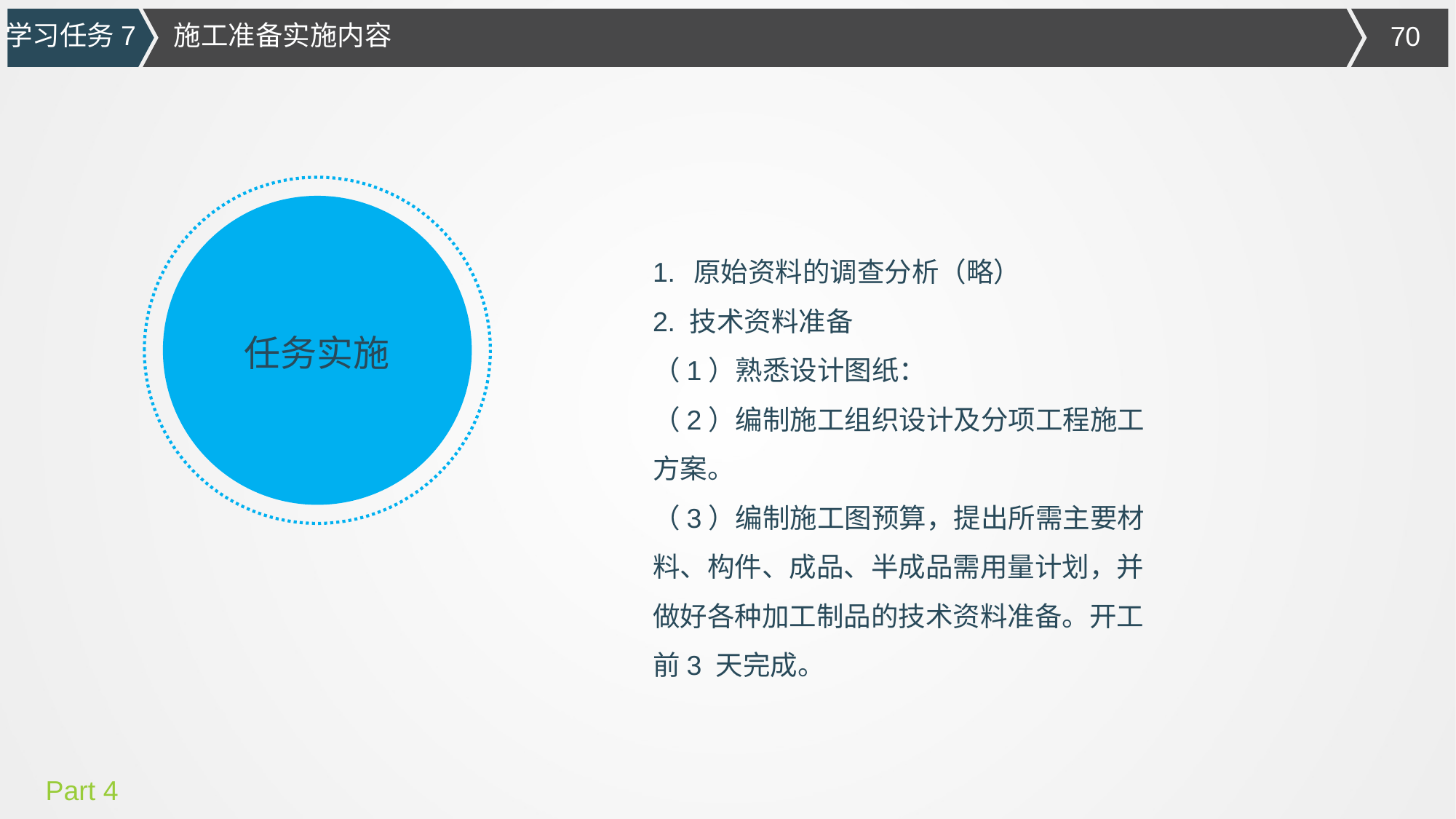

施工准备实施内容
学习任务7

原始资料的调查分析（略）
2. 技术资料准备
（1）熟悉设计图纸：
（2）编制施工组织设计及分项工程施工方案。
（3）编制施工图预算，提出所需主要材料、构件、成品、半成品需用量计划，并做好各种加工制品的技术资料准备。开工前3 天完成。

任务实施
Part 4